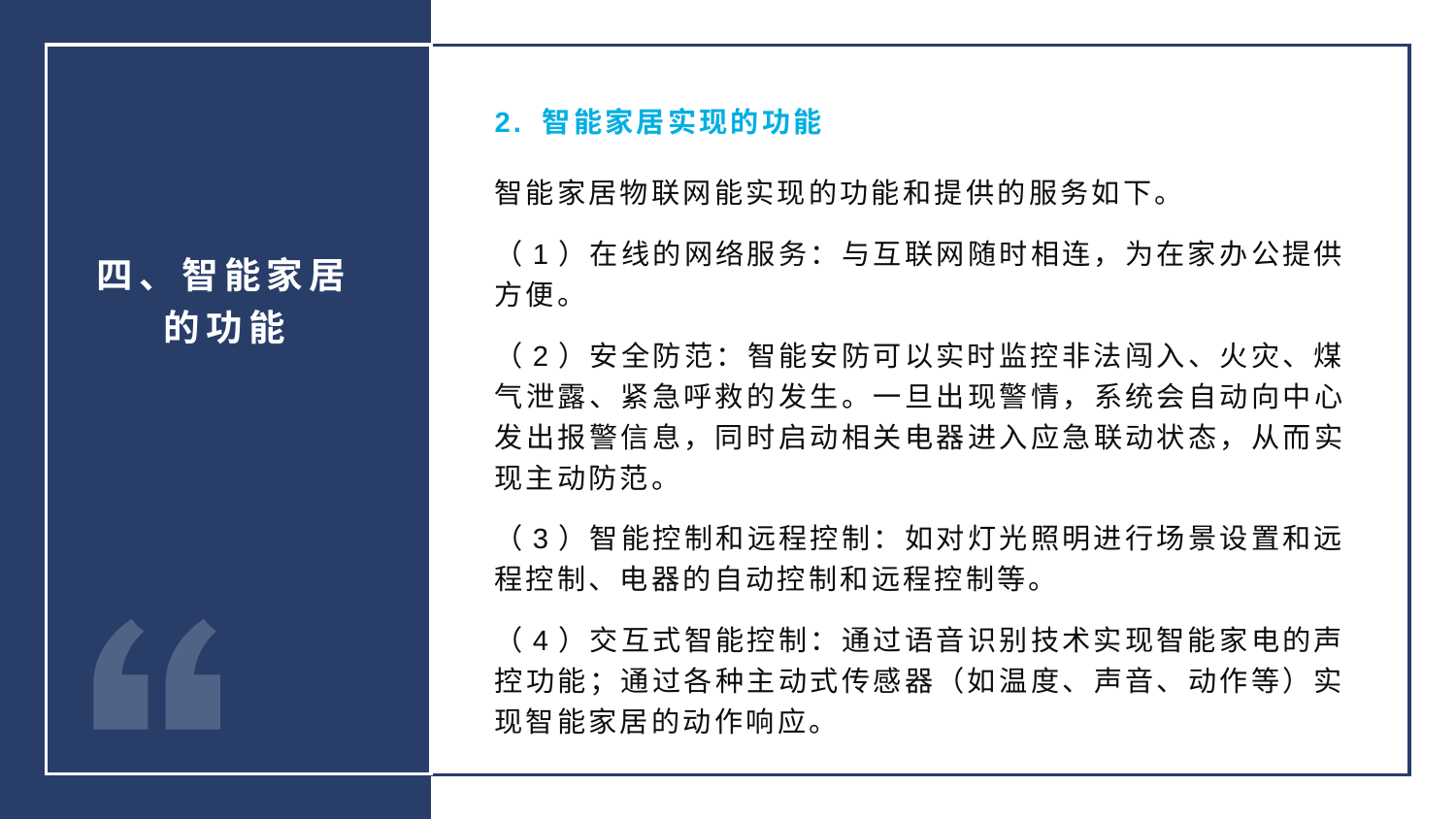

2. 智能家居实现的功能
智能家居物联网能实现的功能和提供的服务如下。
（1）在线的网络服务：与互联网随时相连，为在家办公提供方便。
（2）安全防范：智能安防可以实时监控非法闯入、火灾、煤气泄露、紧急呼救的发生。一旦出现警情，系统会自动向中心发出报警信息，同时启动相关电器进入应急联动状态，从而实现主动防范。
（3）智能控制和远程控制：如对灯光照明进行场景设置和远程控制、电器的自动控制和远程控制等。
（4）交互式智能控制：通过语音识别技术实现智能家电的声控功能；通过各种主动式传感器（如温度、声音、动作等）实现智能家居的动作响应。
四、智能家居的功能